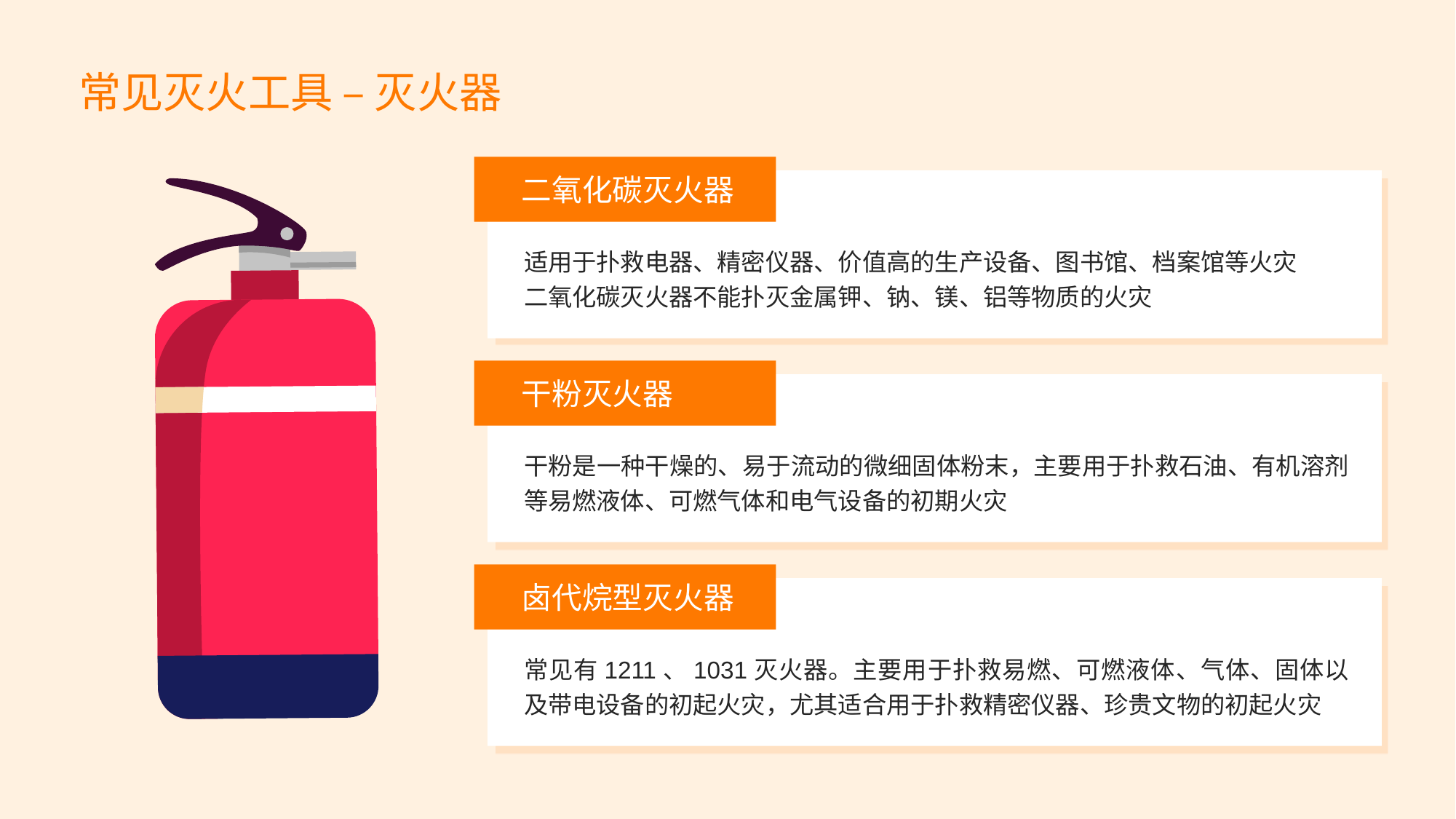

常见灭火工具 – 灭火器
二氧化碳灭火器

适用于扑救电器、精密仪器、价值高的生产设备、图书馆、档案馆等火灾
二氧化碳灭火器不能扑灭金属钾、钠、镁、铝等物质的火灾

干粉灭火器

干粉是一种干燥的、易于流动的微细固体粉末，主要用于扑救石油、有机溶剂等易燃液体、可燃气体和电气设备的初期火灾
卤代烷型灭火器

常见有1211、1031灭火器。主要用于扑救易燃、可燃液体、气体、固体以及带电设备的初起火灾，尤其适合用于扑救精密仪器、珍贵文物的初起火灾